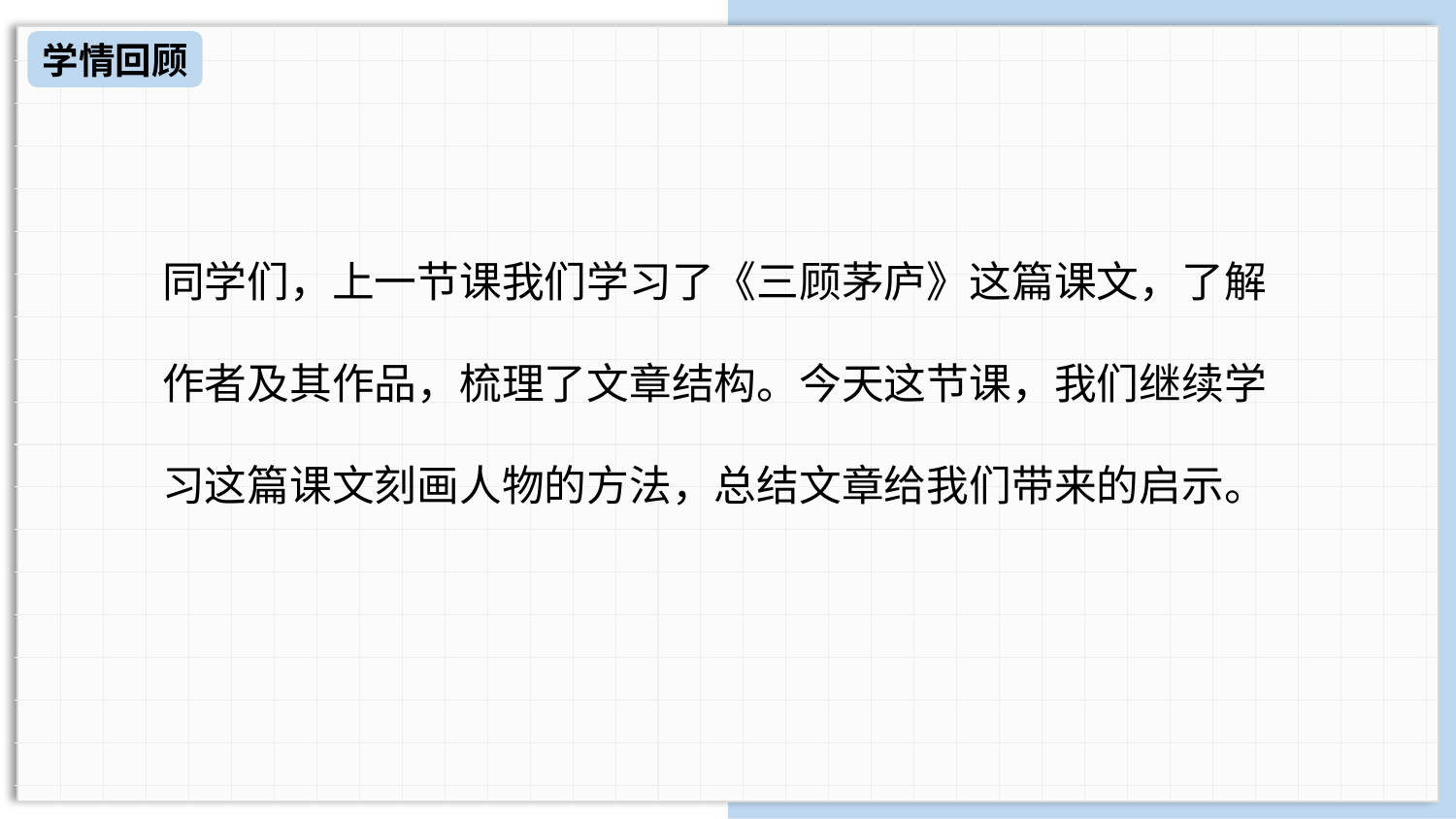

学情回顾
同学们，上一节课我们学习了《三顾茅庐》这篇课文，了解作者及其作品，梳理了文章结构。今天这节课，我们继续学习这篇课文刻画人物的方法，总结文章给我们带来的启示。